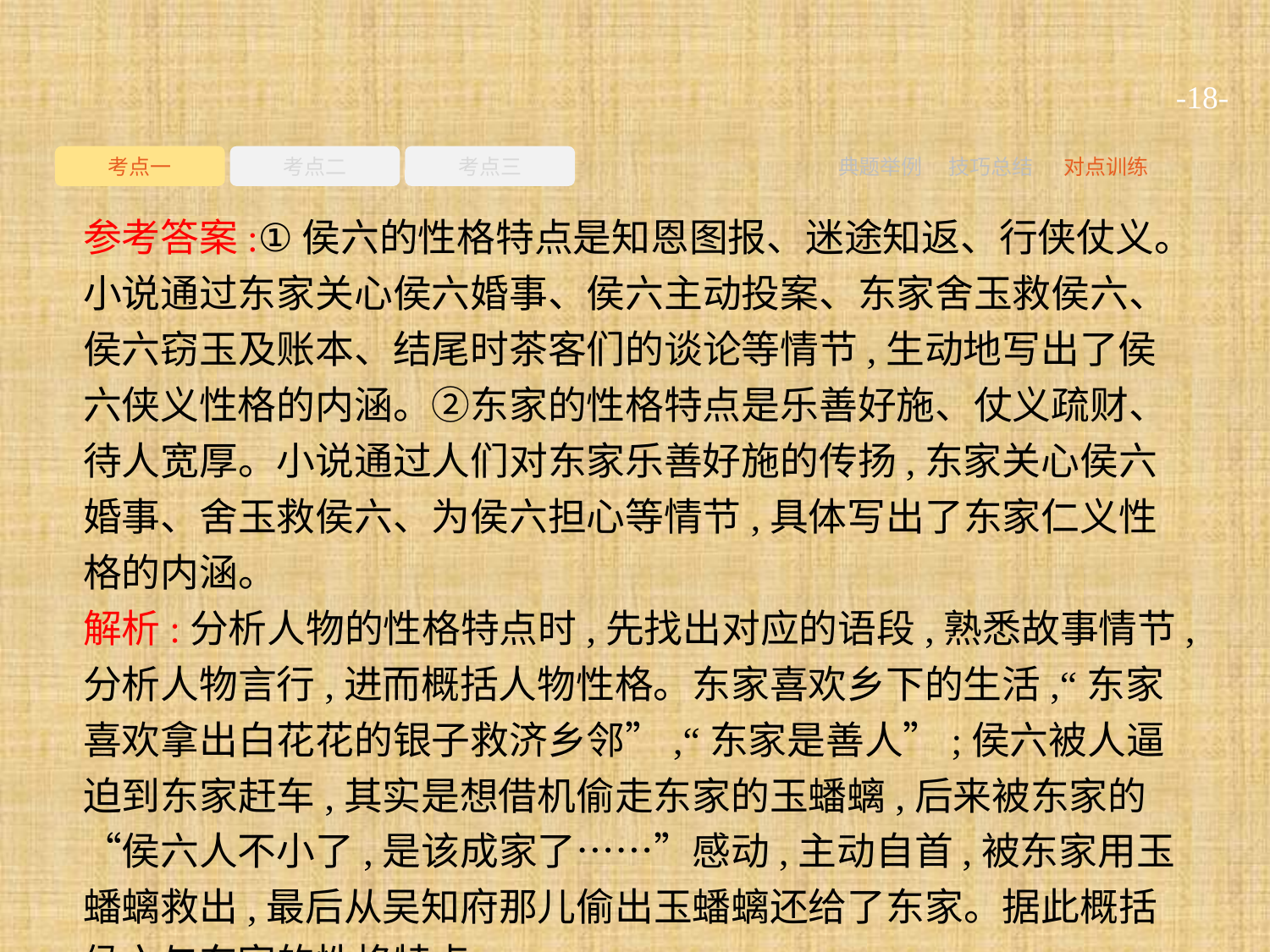

-18-
考点一
考点二
考点三
典题举例
技巧总结
对点训练
参考答案:①侯六的性格特点是知恩图报、迷途知返、行侠仗义。小说通过东家关心侯六婚事、侯六主动投案、东家舍玉救侯六、侯六窃玉及账本、结尾时茶客们的谈论等情节,生动地写出了侯六侠义性格的内涵。②东家的性格特点是乐善好施、仗义疏财、待人宽厚。小说通过人们对东家乐善好施的传扬,东家关心侯六婚事、舍玉救侯六、为侯六担心等情节,具体写出了东家仁义性格的内涵。
解析:分析人物的性格特点时,先找出对应的语段,熟悉故事情节,分析人物言行,进而概括人物性格。东家喜欢乡下的生活,“东家喜欢拿出白花花的银子救济乡邻”,“东家是善人”;侯六被人逼迫到东家赶车,其实是想借机偷走东家的玉蟠螭,后来被东家的“侯六人不小了,是该成家了……”感动,主动自首,被东家用玉蟠螭救出,最后从吴知府那儿偷出玉蟠螭还给了东家。据此概括侯六与东家的性格特点。